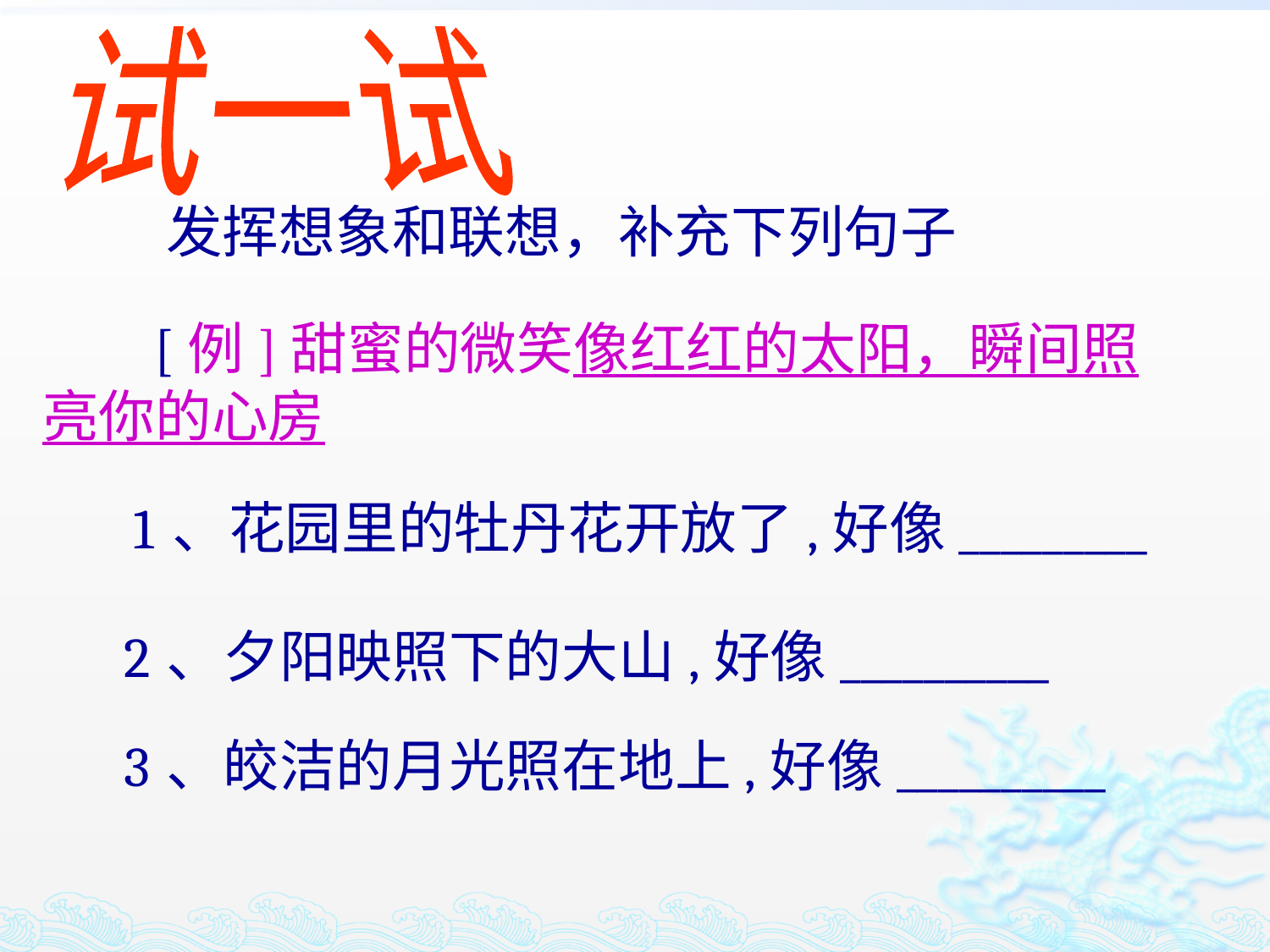

试一试
    发挥想象和联想，补充下列句子
         [例]甜蜜的微笑像红红的太阳，瞬间照亮你的心房
1、花园里的牡丹花开放了,好像_________
2、夕阳映照下的大山,好像__________
3、皎洁的月光照在地上,好像__________